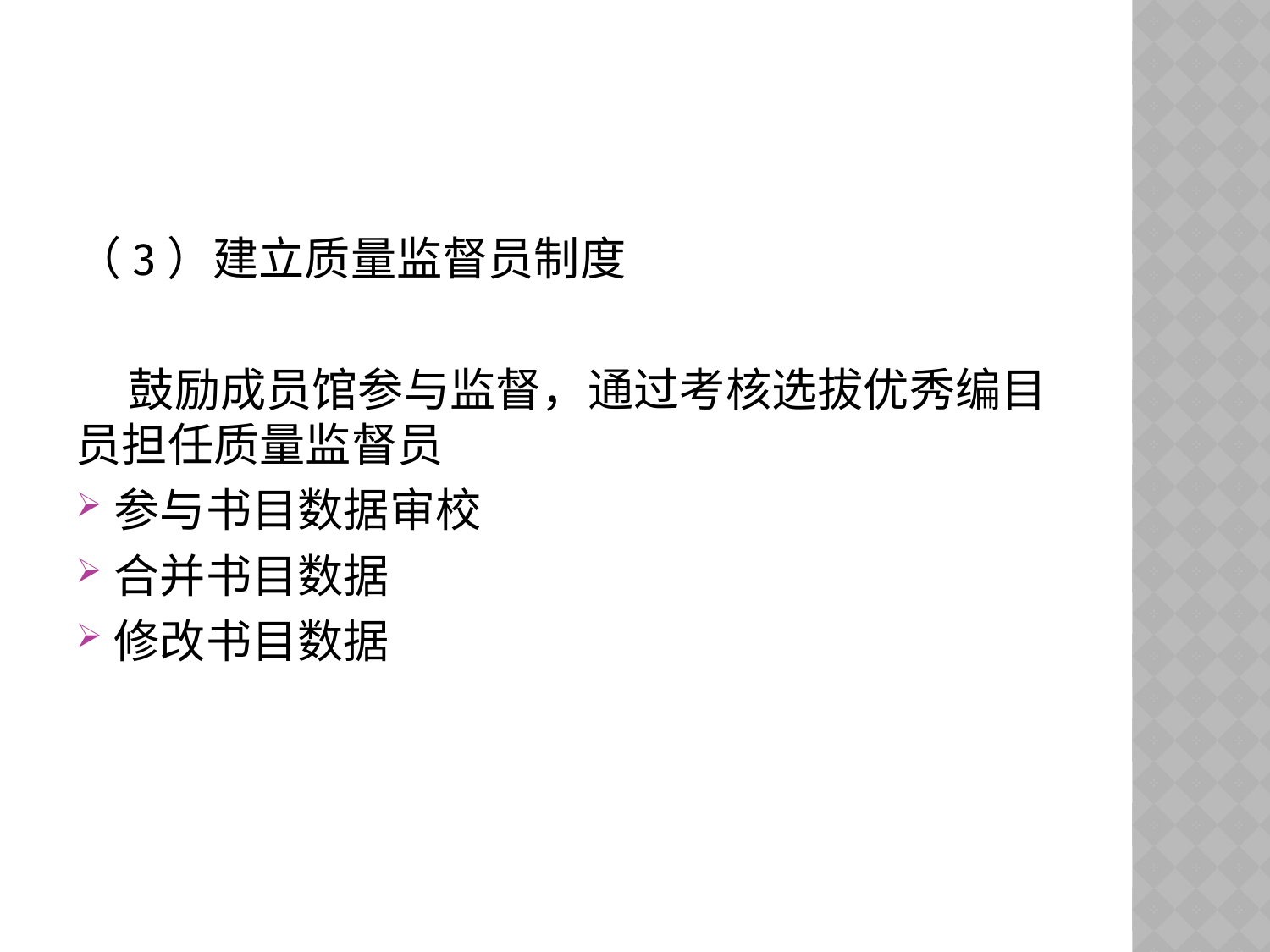

#
（3）建立质量监督员制度

    鼓励成员馆参与监督，通过考核选拔优秀编目员担任质量监督员
参与书目数据审校
合并书目数据
修改书目数据